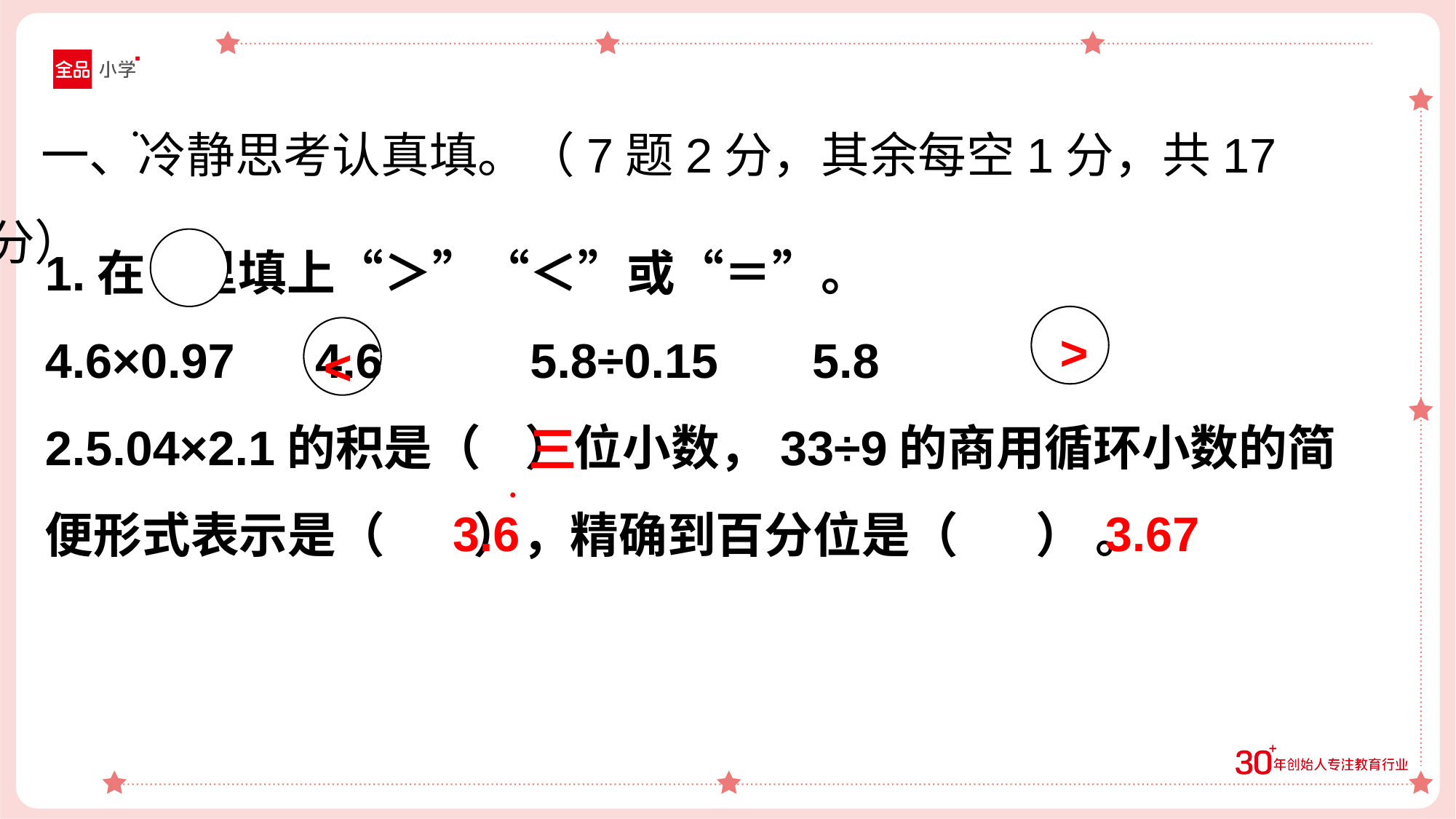

.
一、冷静思考认真填。（7题2分，其余每空1分，共17分）

1.在    里填上“＞”“＜”或“＝”。
4.6×0.97      4.6           5.8÷0.15       5.8
2.5.04×2.1的积是（    ）位小数，33÷9的商用循环小数的简
便形式表示是（        ），精确到百分位是（       ） 。

>

<

三
.
3.6
3.67